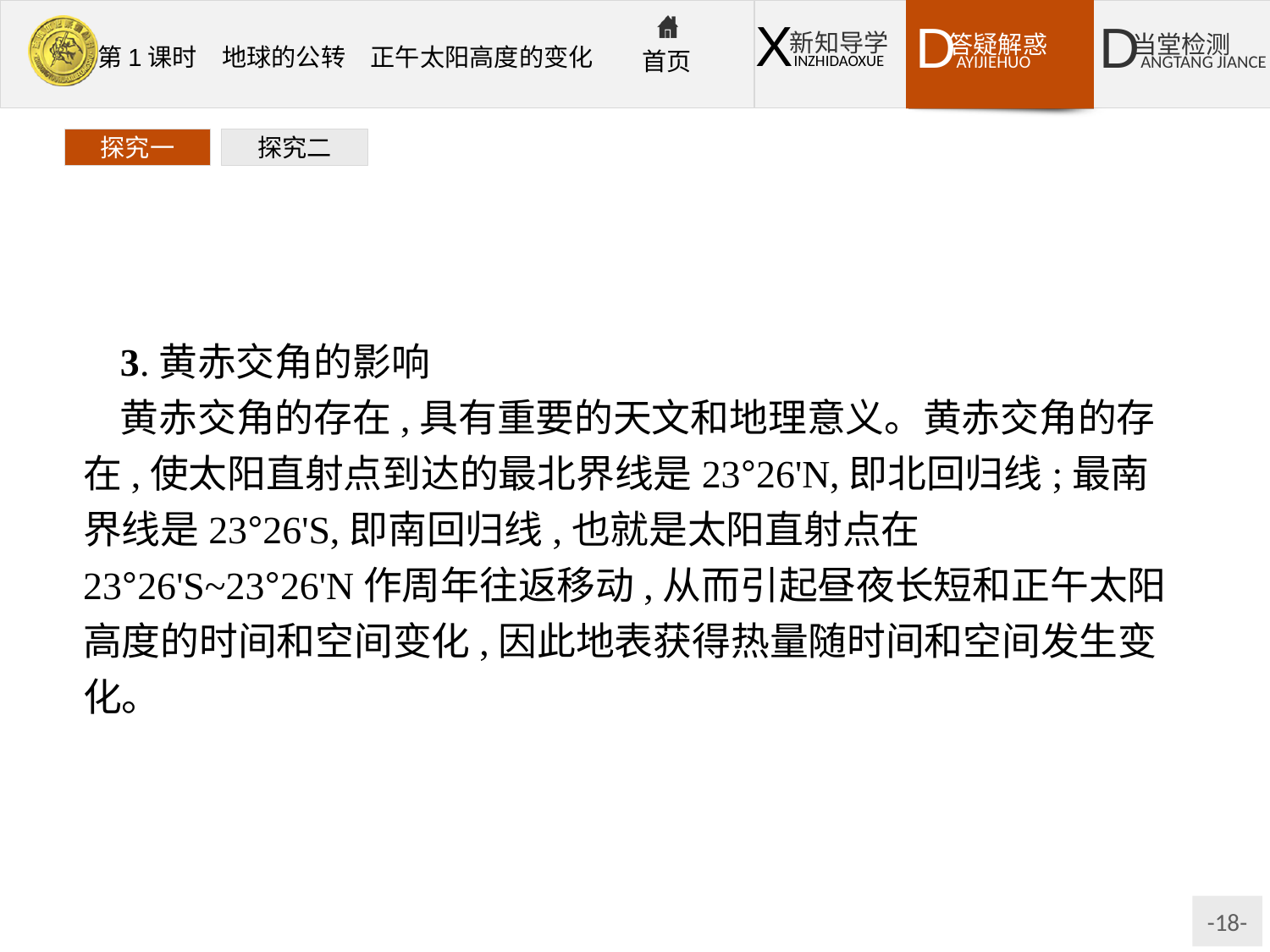

探究一
探究二
3.黄赤交角的影响
黄赤交角的存在,具有重要的天文和地理意义。黄赤交角的存在,使太阳直射点到达的最北界线是23°26'N,即北回归线;最南界线是23°26'S,即南回归线,也就是太阳直射点在23°26'S~23°26'N作周年往返移动,从而引起昼夜长短和正午太阳高度的时间和空间变化,因此地表获得热量随时间和空间发生变化。